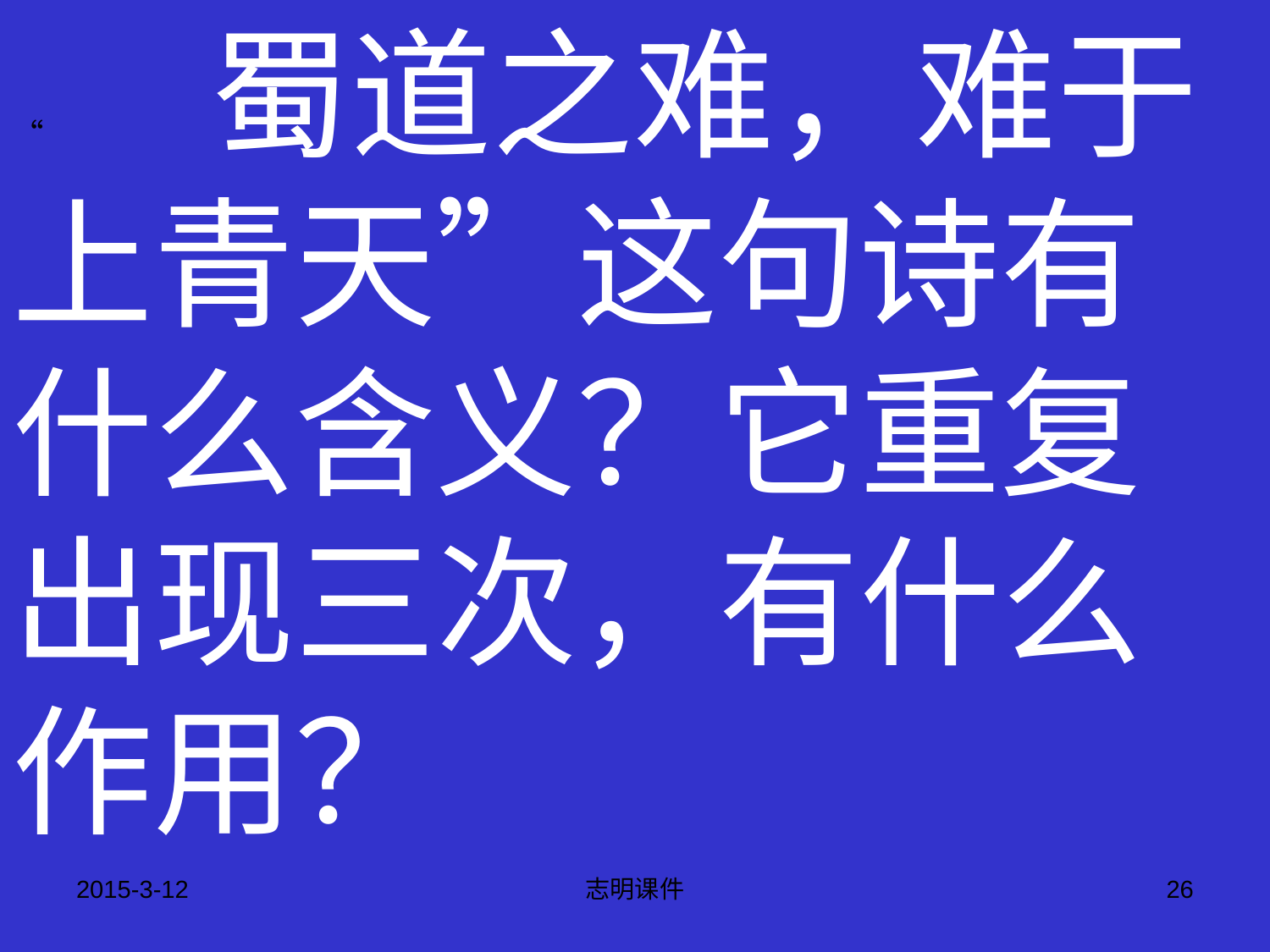

“                      蜀道之难，难于上青天”这句诗有什么含义？它重复出现三次，有什么作用？

2015-3-12
志明课件
26